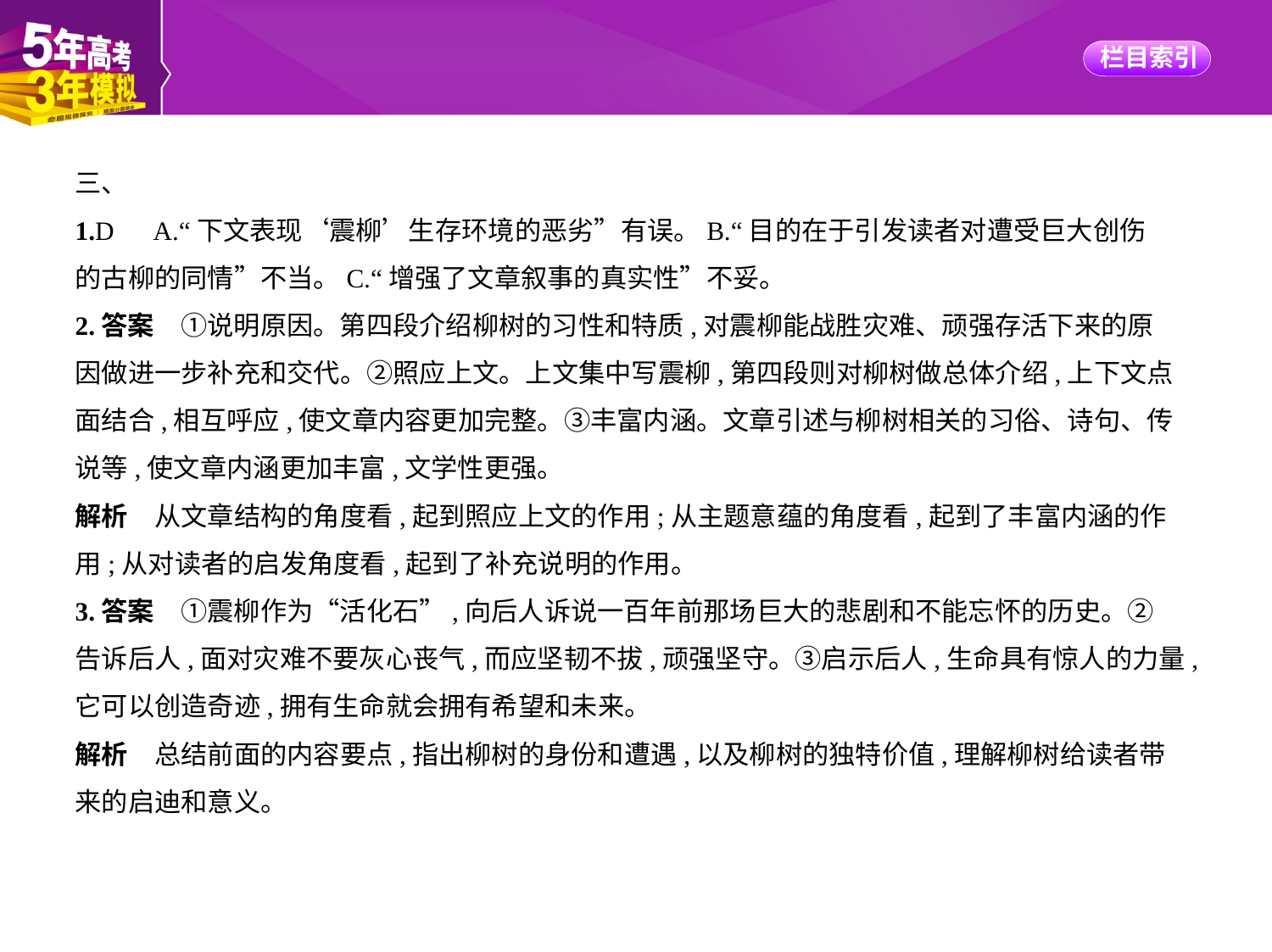

三、
1.D　A.“下文表现‘震柳’生存环境的恶劣”有误。B.“目的在于引发读者对遭受巨大创伤
的古柳的同情”不当。C.“增强了文章叙事的真实性”不妥。
2.答案　①说明原因。第四段介绍柳树的习性和特质,对震柳能战胜灾难、顽强存活下来的原
因做进一步补充和交代。②照应上文。上文集中写震柳,第四段则对柳树做总体介绍,上下文点
面结合,相互呼应,使文章内容更加完整。③丰富内涵。文章引述与柳树相关的习俗、诗句、传
说等,使文章内涵更加丰富,文学性更强。
解析　从文章结构的角度看,起到照应上文的作用;从主题意蕴的角度看,起到了丰富内涵的作
用;从对读者的启发角度看,起到了补充说明的作用。
3.答案　①震柳作为“活化石”,向后人诉说一百年前那场巨大的悲剧和不能忘怀的历史。②
告诉后人,面对灾难不要灰心丧气,而应坚韧不拔,顽强坚守。③启示后人,生命具有惊人的力量,
它可以创造奇迹,拥有生命就会拥有希望和未来。
解析　总结前面的内容要点,指出柳树的身份和遭遇,以及柳树的独特价值,理解柳树给读者带
来的启迪和意义。